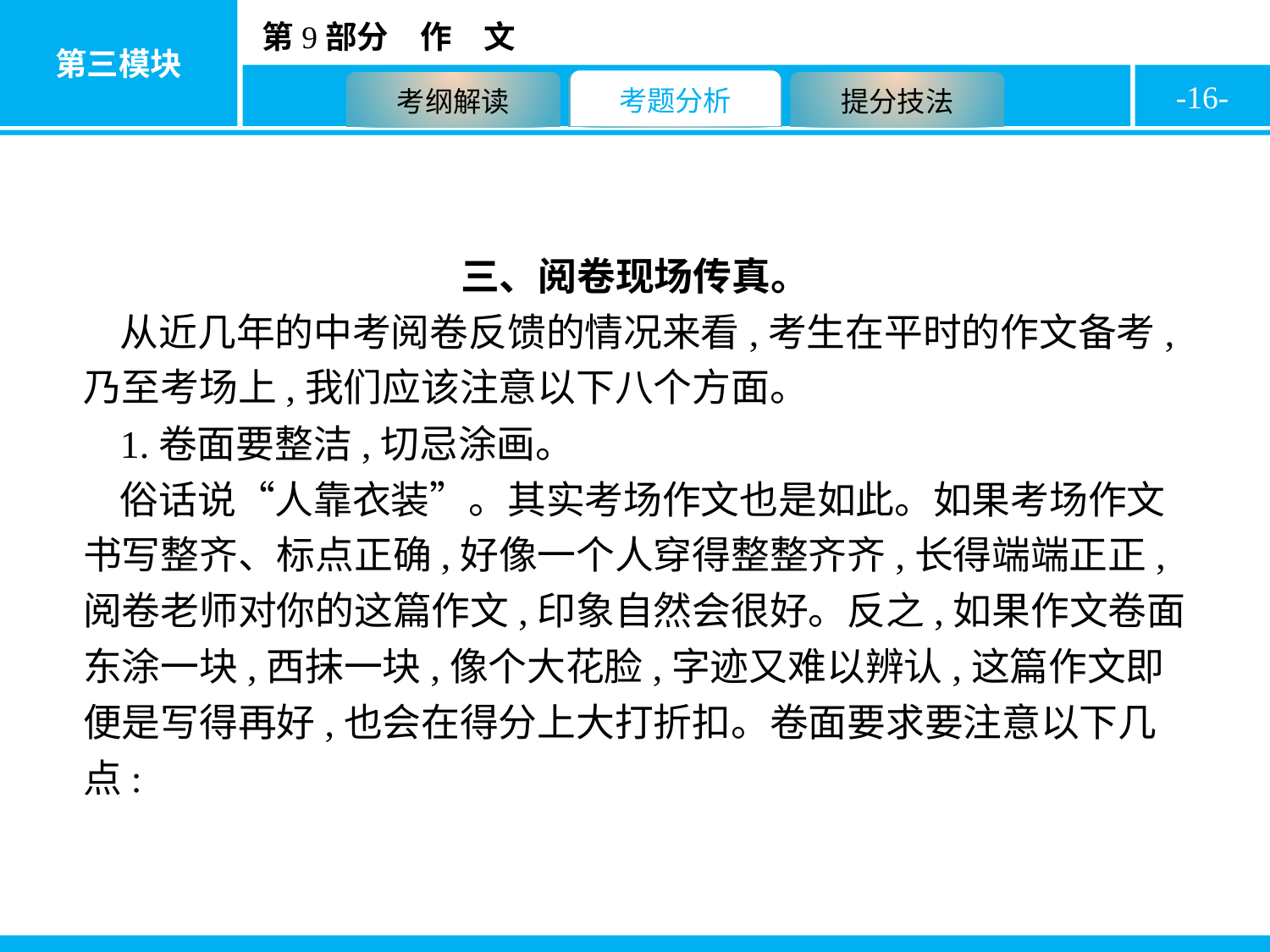

-16-
三、阅卷现场传真。
从近几年的中考阅卷反馈的情况来看,考生在平时的作文备考,乃至考场上,我们应该注意以下八个方面。
1.卷面要整洁,切忌涂画。
俗话说“人靠衣装”。其实考场作文也是如此。如果考场作文书写整齐、标点正确,好像一个人穿得整整齐齐,长得端端正正,阅卷老师对你的这篇作文,印象自然会很好。反之,如果作文卷面东涂一块,西抹一块,像个大花脸,字迹又难以辨认,这篇作文即便是写得再好,也会在得分上大打折扣。卷面要求要注意以下几点: